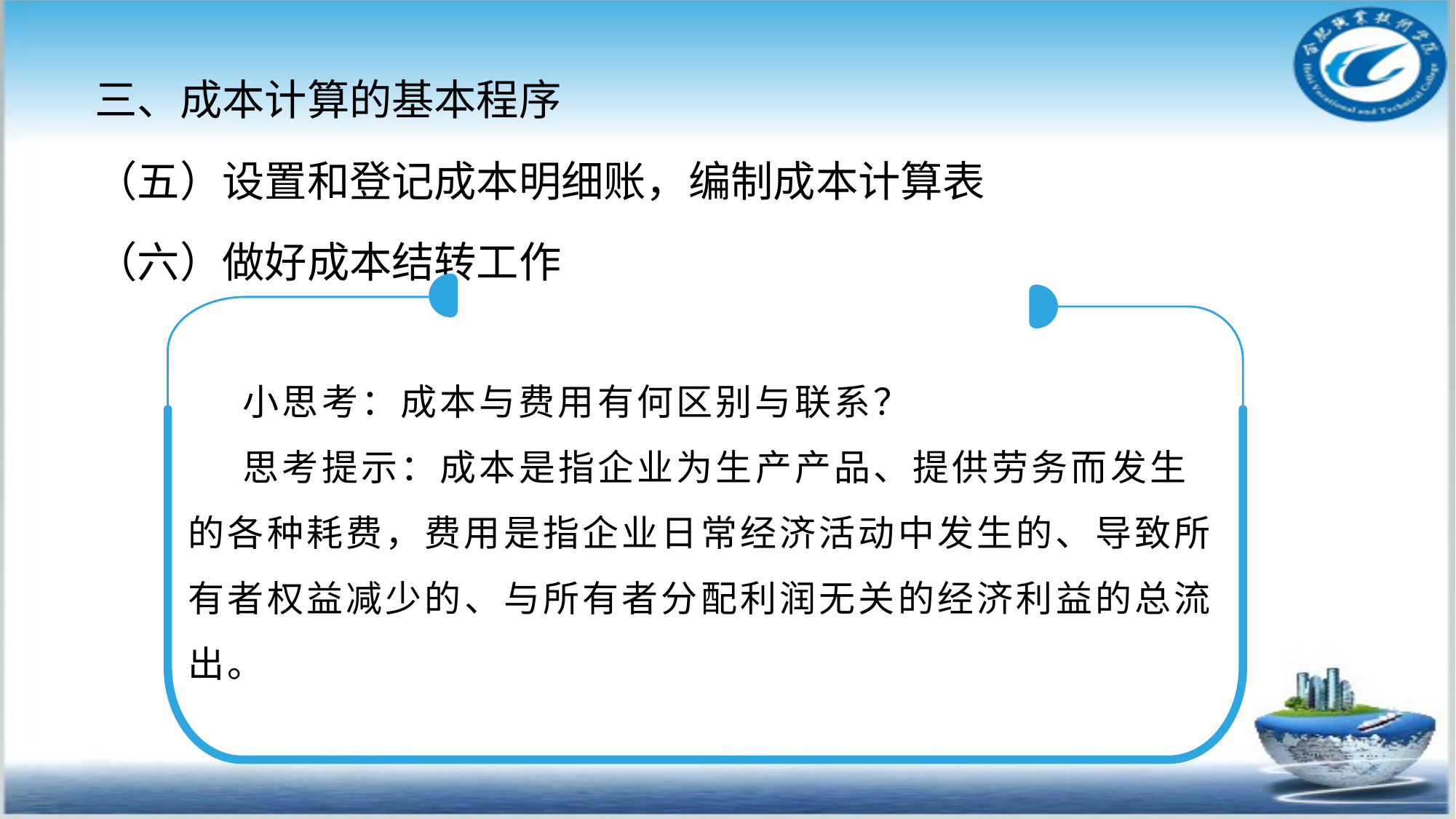

三、成本计算的基本程序
（五）设置和登记成本明细账，编制成本计算表
（六）做好成本结转工作

小思考：成本与费用有何区别与联系？
思考提示：成本是指企业为生产产品、提供劳务而发生的各种耗费，费用是指企业日常经济活动中发生的、导致所有者权益减少的、与所有者分配利润无关的经济利益的总流出。